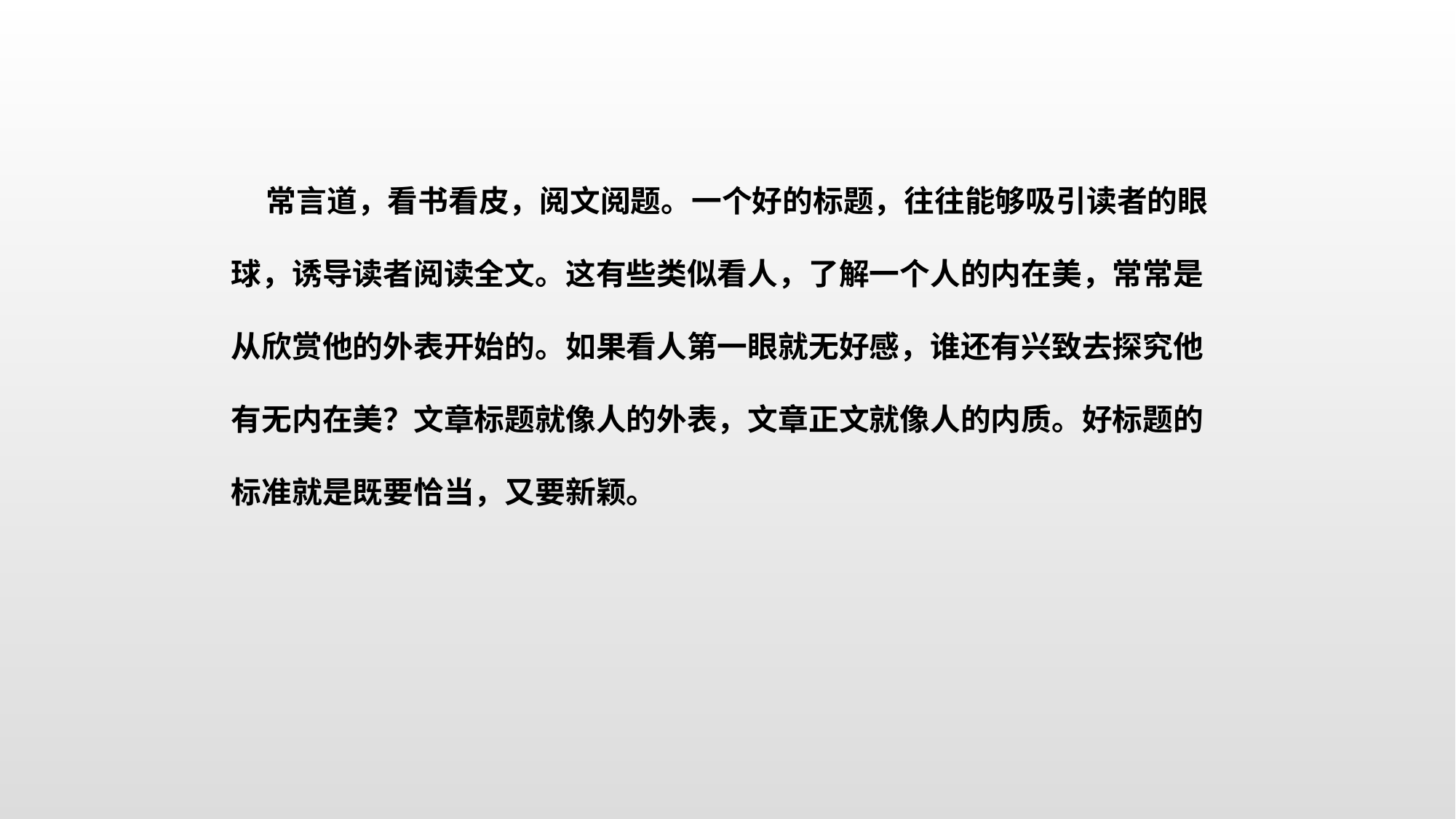

常言道，看书看皮，阅文阅题。一个好的标题，往往能够吸引读者的眼球，诱导读者阅读全文。这有些类似看人，了解一个人的内在美，常常是从欣赏他的外表开始的。如果看人第一眼就无好感，谁还有兴致去探究他有无内在美？文章标题就像人的外表，文章正文就像人的内质。好标题的标准就是既要恰当，又要新颖。